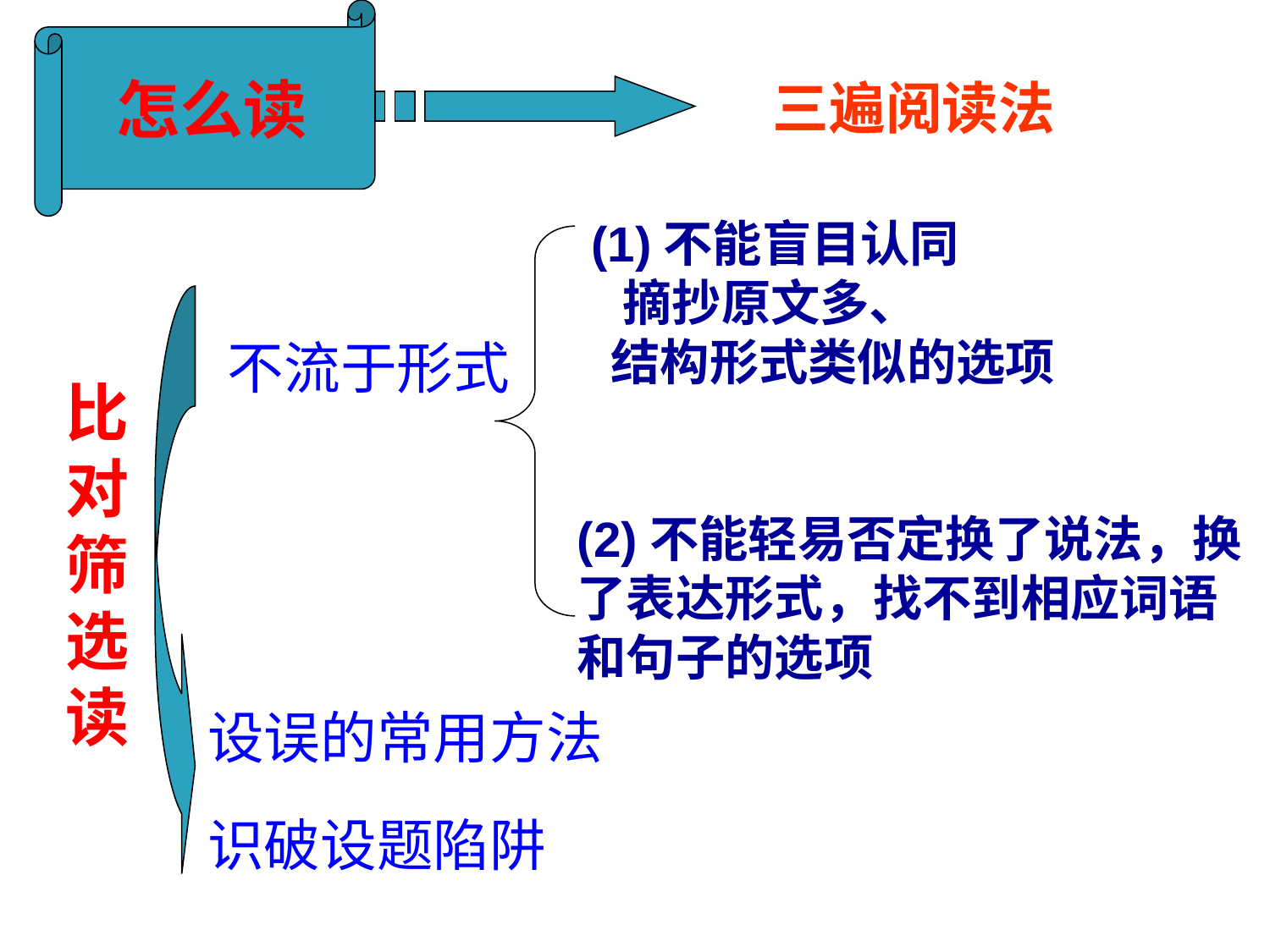

怎么读
# 三遍阅读法

 (1)不能盲目认同
   摘抄原文多、
   结构形式类似的选项

(2)不能轻易否定换了说法，换了表达形式，找不到相应词语和句子的选项

不流于形式
比对筛选读

设误的常用方法
识破设题陷阱